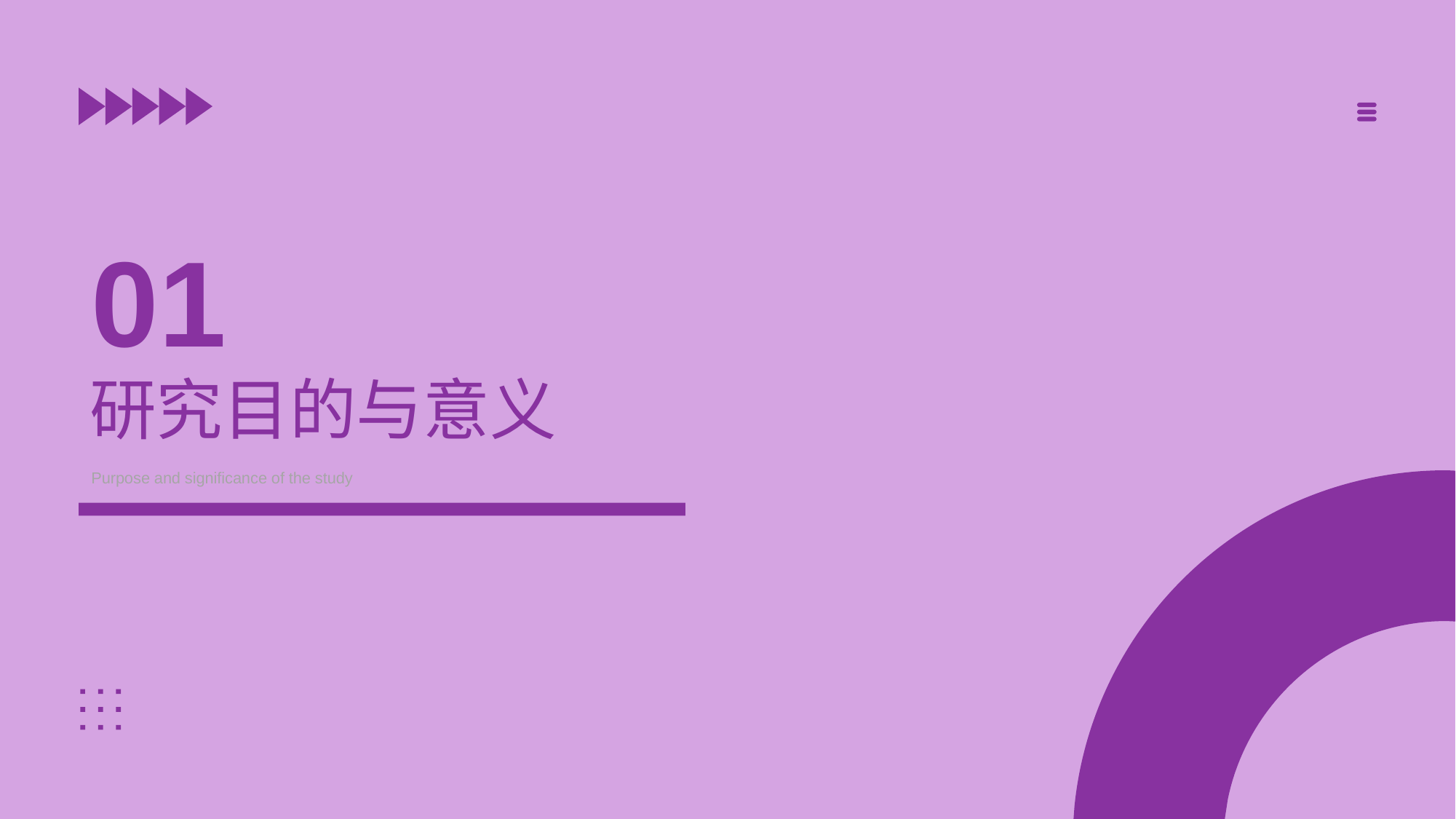

01
# 研究目的与意义
Purpose and significance of the study